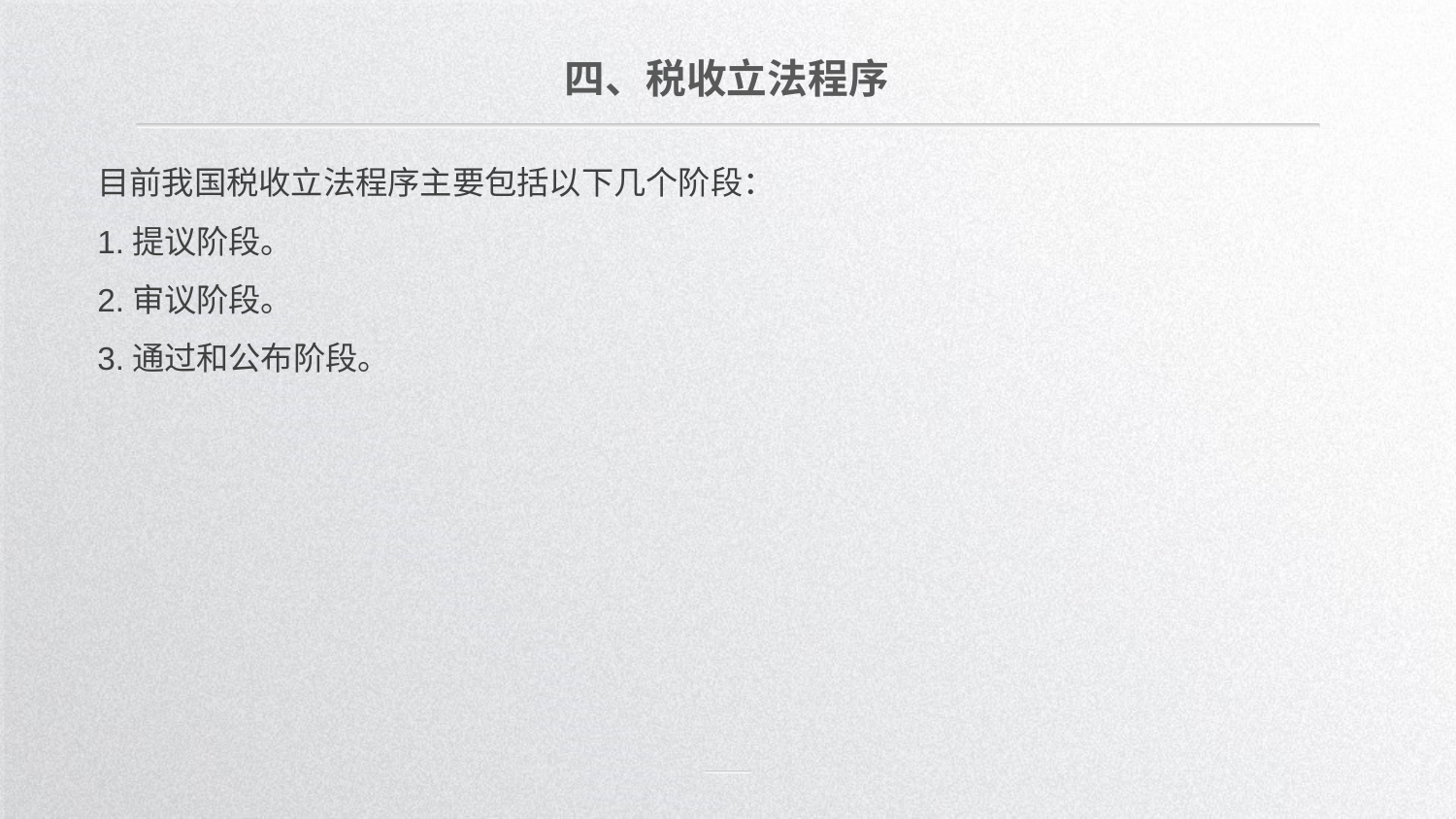

四、税收立法程序
目前我国税收立法程序主要包括以下几个阶段：
1.提议阶段。
2.审议阶段。
3.通过和公布阶段。